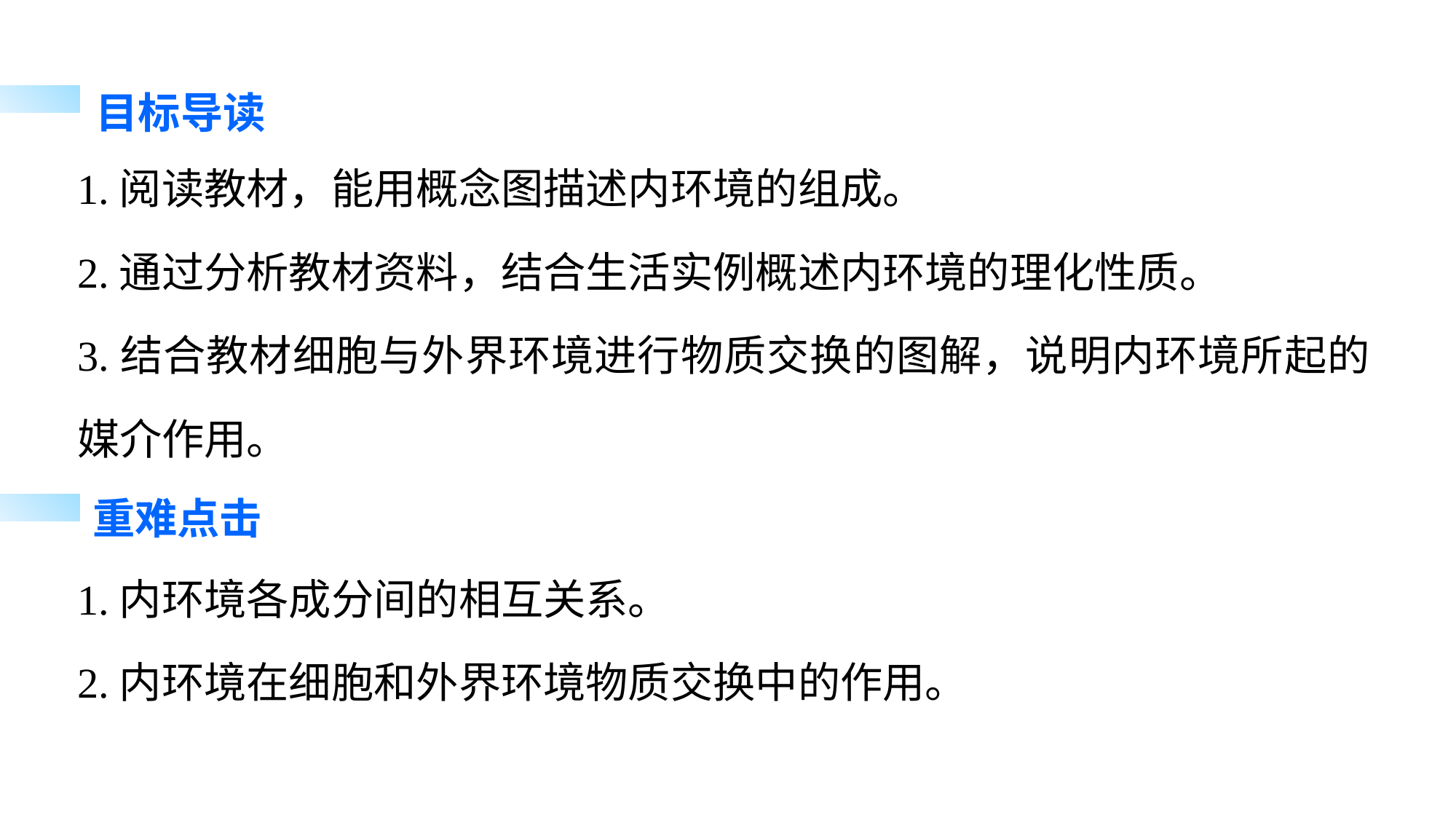

目标导读

1.阅读教材，能用概念图描述内环境的组成。
2.通过分析教材资料，结合生活实例概述内环境的理化性质。
3.结合教材细胞与外界环境进行物质交换的图解，说明内环境所起的媒介作用。
重难点击

1.内环境各成分间的相互关系。
2.内环境在细胞和外界环境物质交换中的作用。